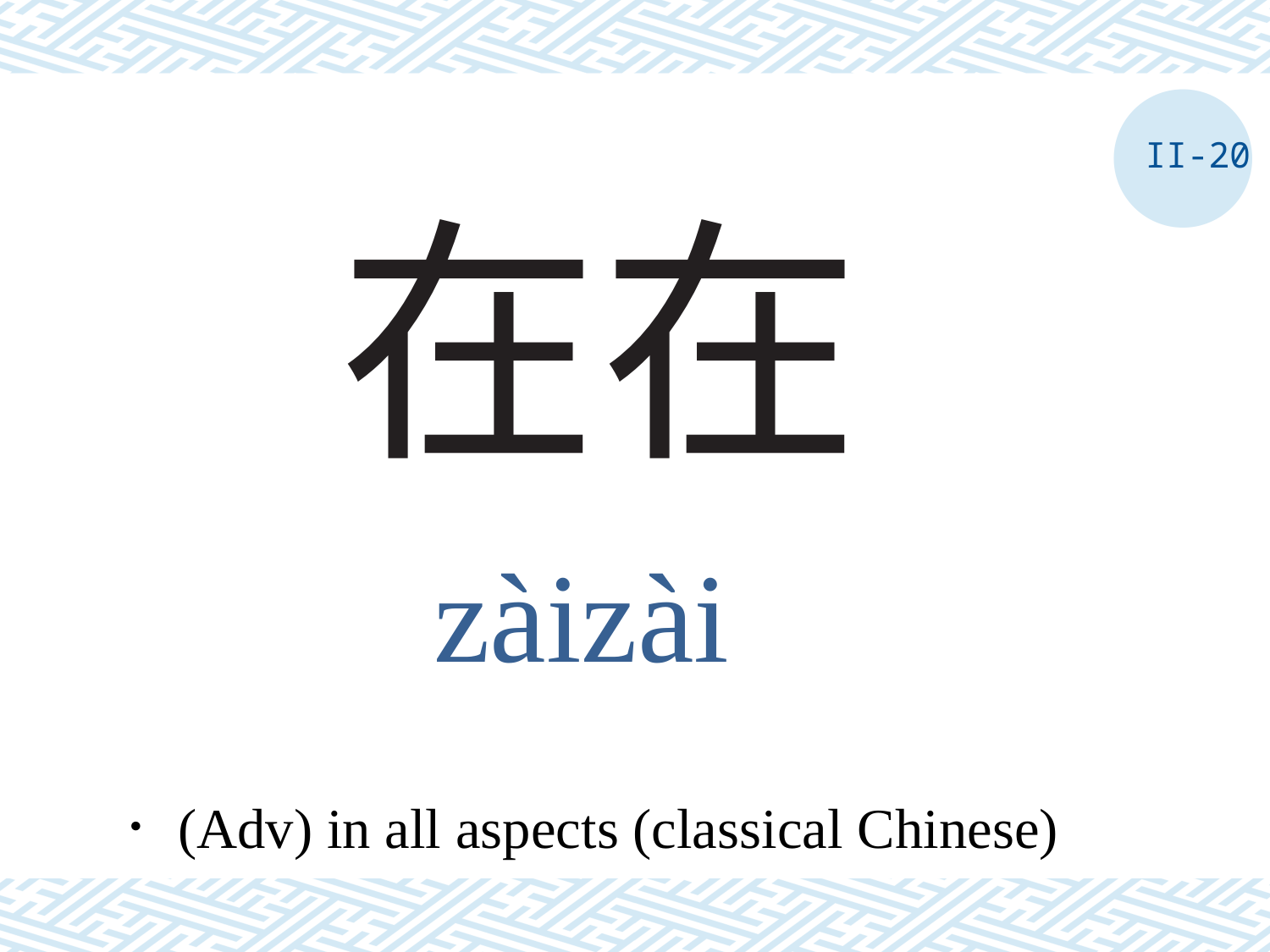

II-20

# 在在
zàizài
．(Adv) in all aspects (classical Chinese)